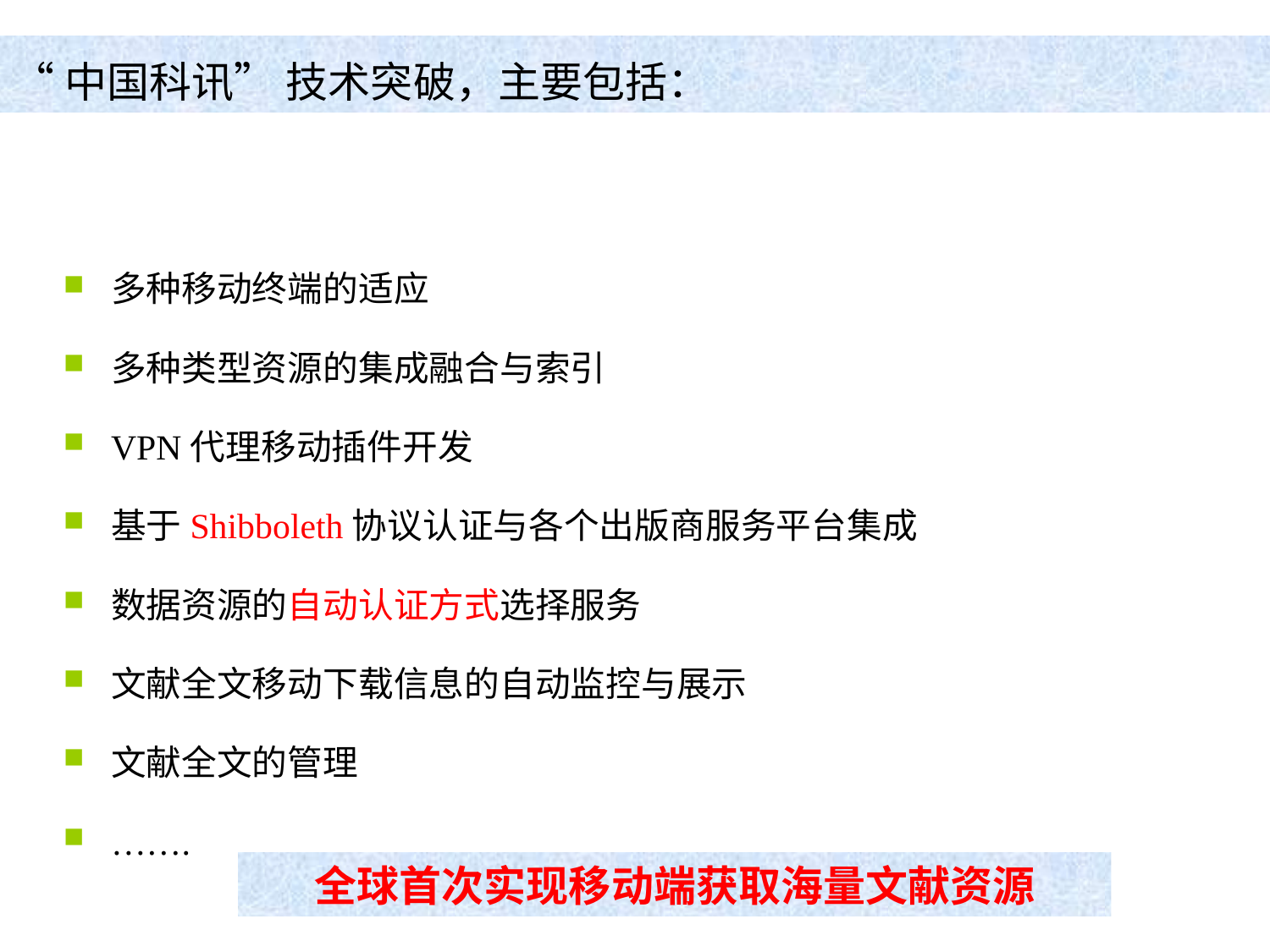

“中国科讯” 技术突破，主要包括：
多种移动终端的适应
多种类型资源的集成融合与索引
VPN代理移动插件开发
基于Shibboleth协议认证与各个出版商服务平台集成
数据资源的自动认证方式选择服务
文献全文移动下载信息的自动监控与展示
文献全文的管理
…….
全球首次实现移动端获取海量文献资源